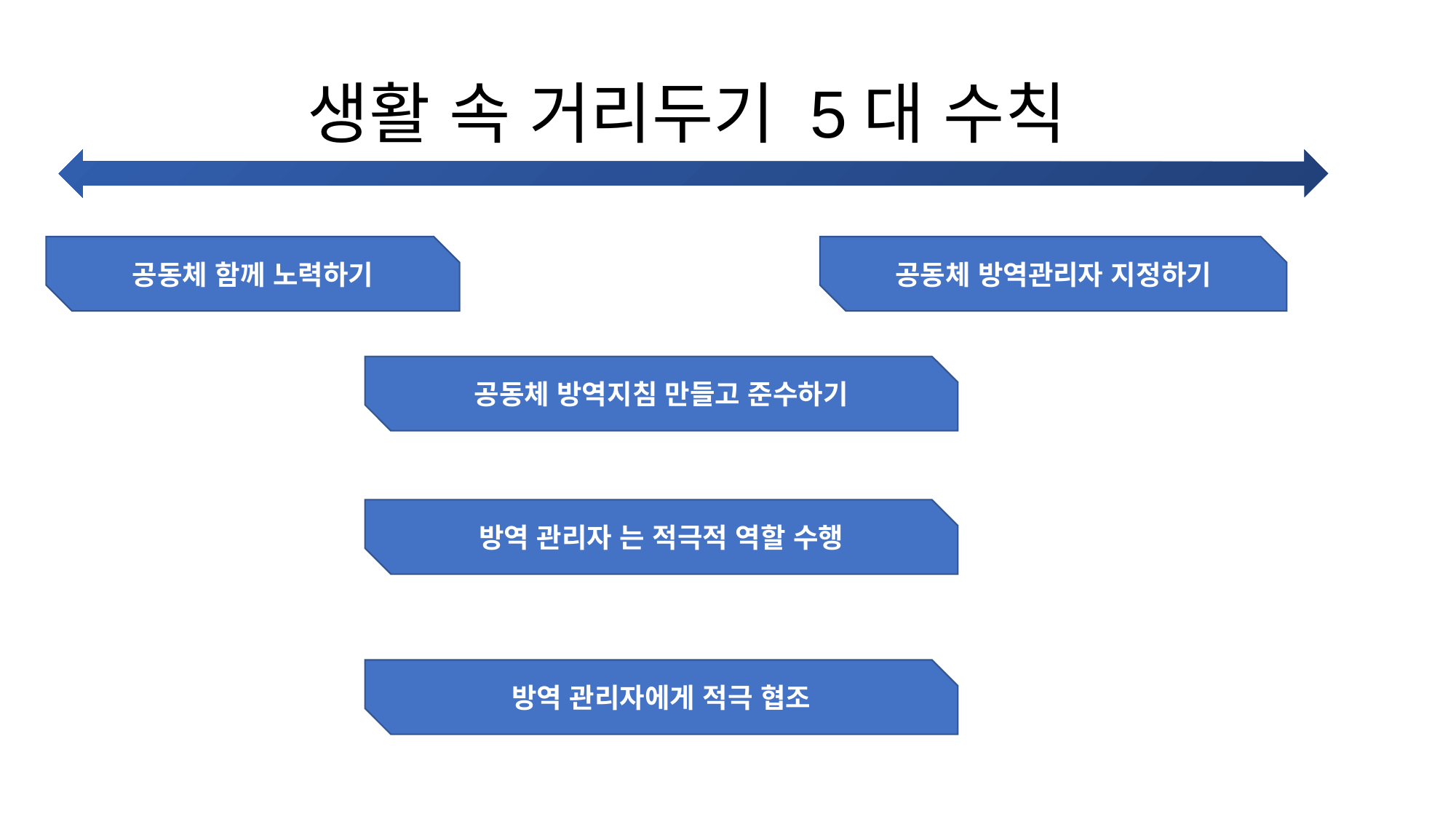

# 생활 속 거리두기 5대 수칙

공동체 함께 노력하기
공동체 방역관리자 지정하기
공동체 방역지침 만들고 준수하기
방역 관리자 는 적극적 역할 수행
방역 관리자에게 적극 협조